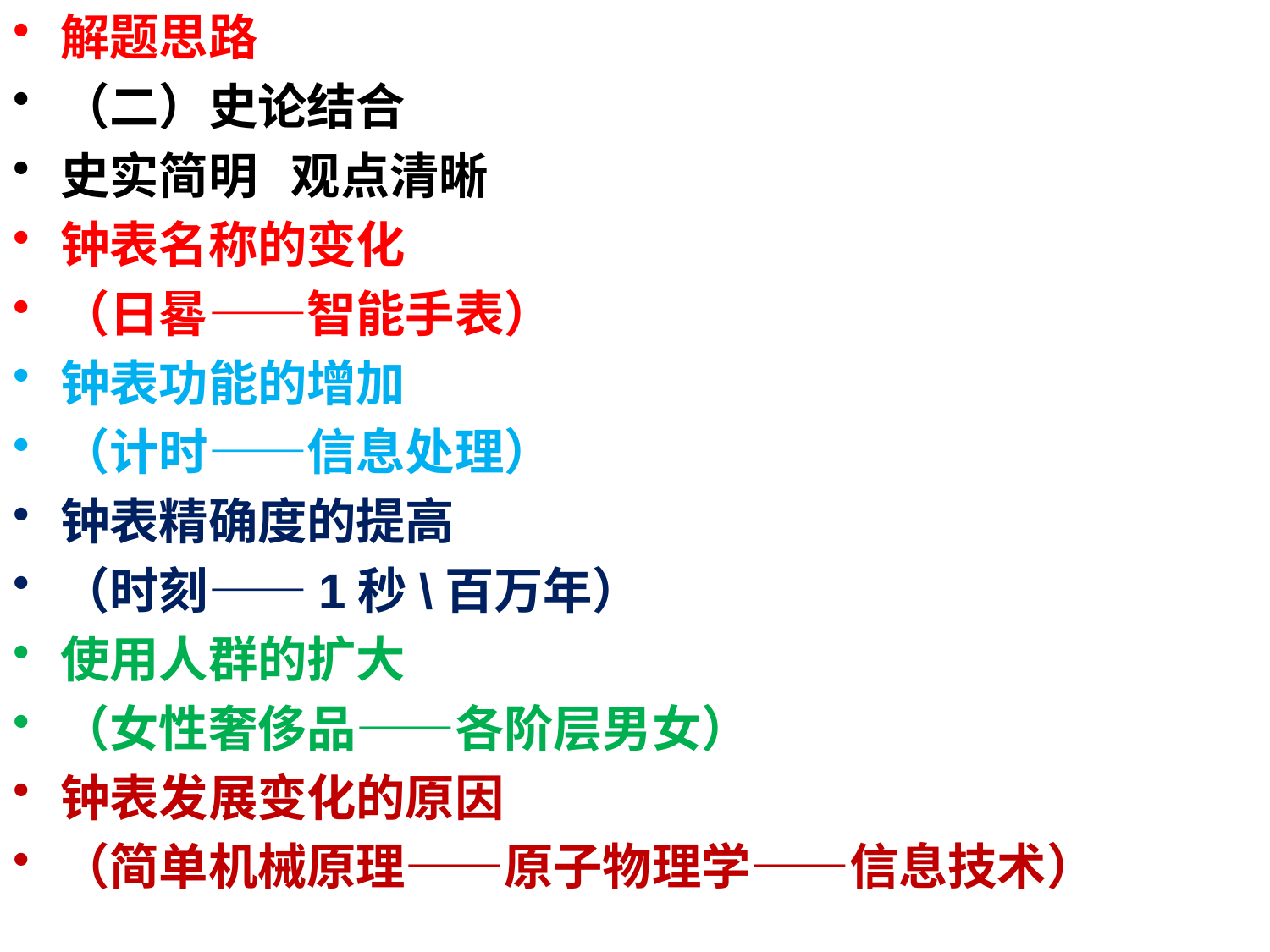

解题思路
（二）史论结合
史实简明   观点清晰
钟表名称的变化
（日晷——智能手表）
钟表功能的增加
（计时——信息处理）
钟表精确度的提高
（时刻——1秒\百万年）
使用人群的扩大
（女性奢侈品——各阶层男女）
钟表发展变化的原因
（简单机械原理——原子物理学——信息技术）